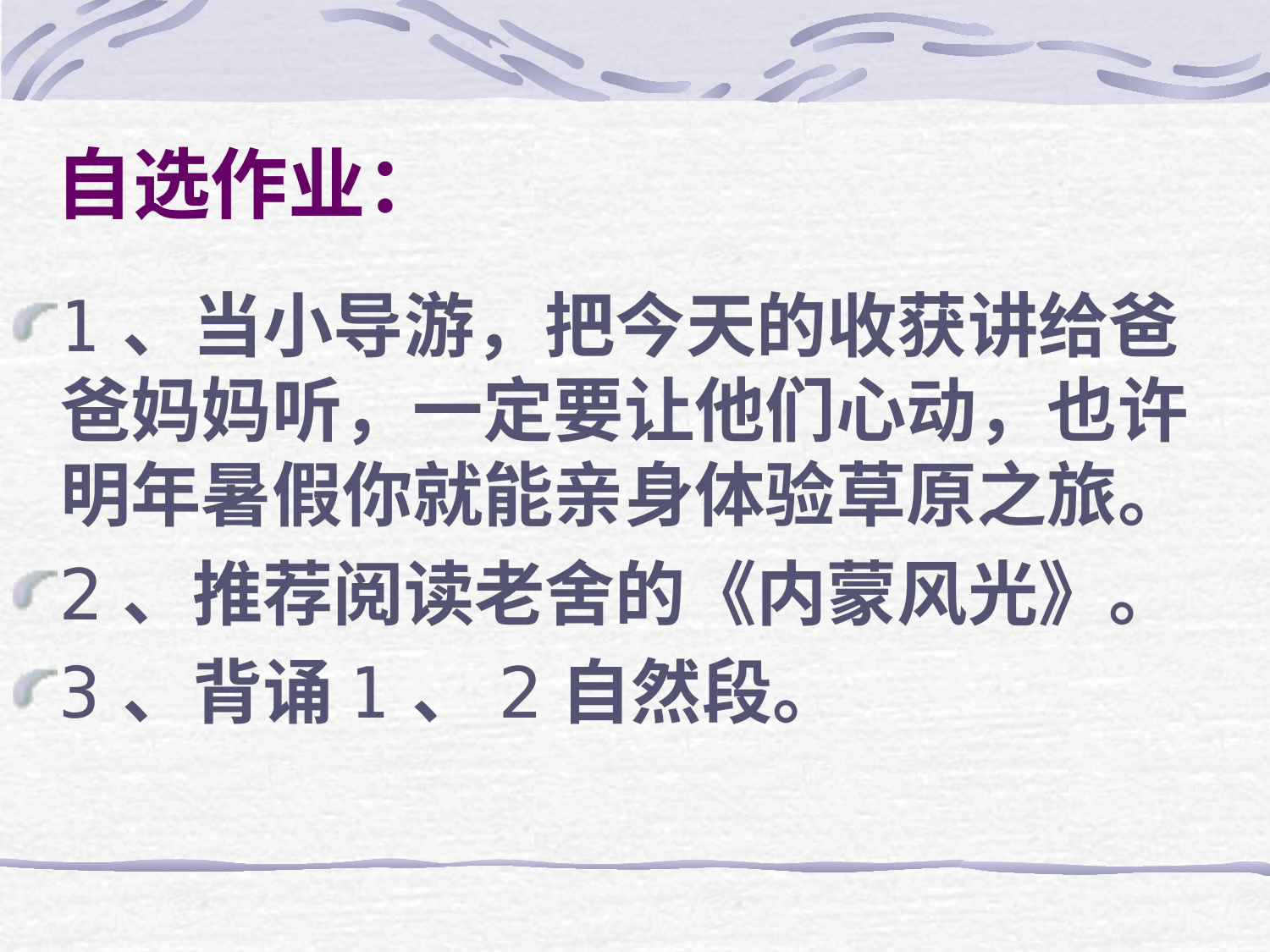

# 自选作业：
1、当小导游，把今天的收获讲给爸爸妈妈听，一定要让他们心动，也许明年暑假你就能亲身体验草原之旅。
2、推荐阅读老舍的《内蒙风光》。
3、背诵1、2自然段。